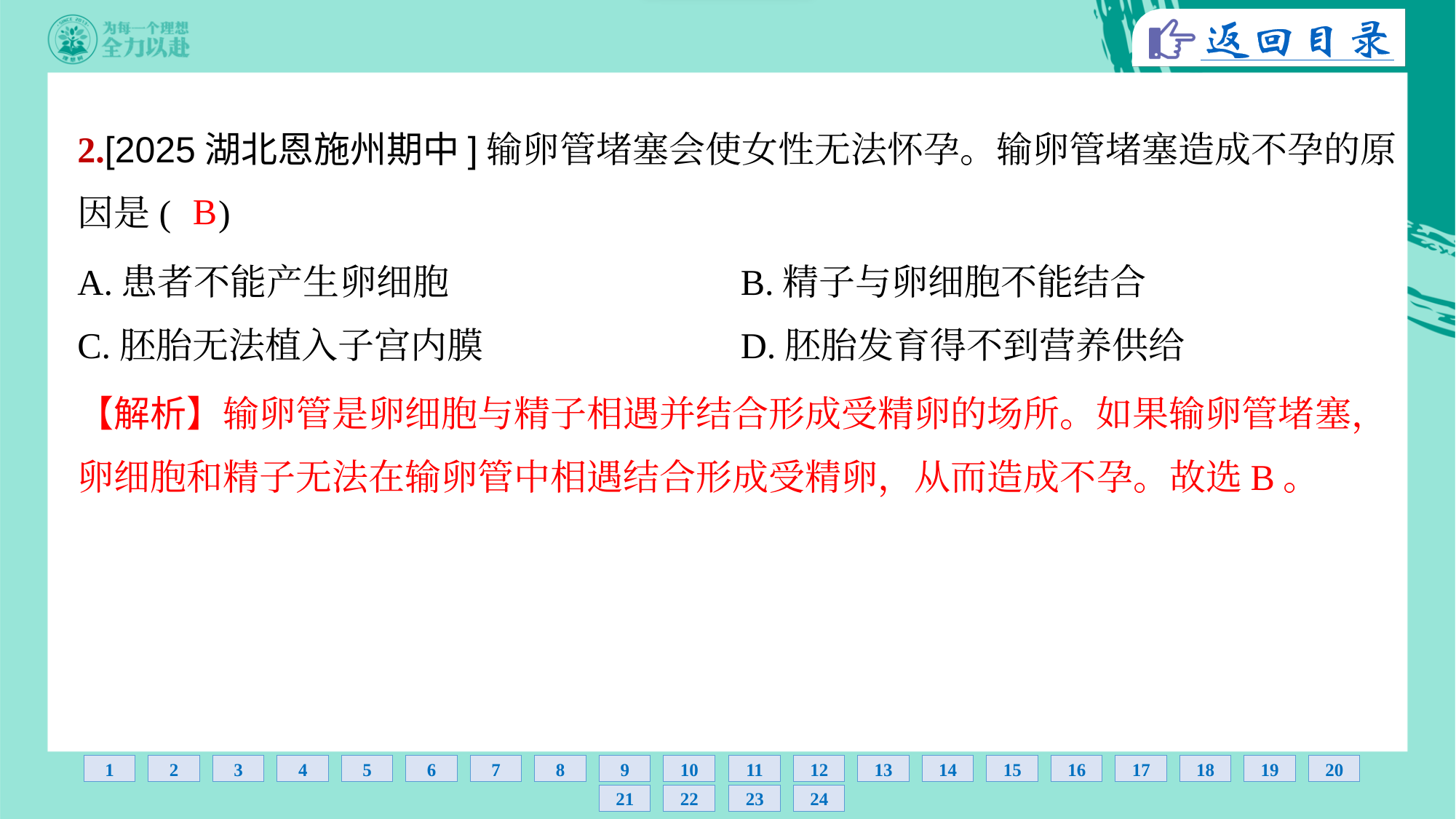

2.[2025湖北恩施州期中]输卵管堵塞会使女性无法怀孕。输卵管堵塞造成不孕的原
因是(     )
B
A.患者不能产生卵细胞	B.精子与卵细胞不能结合
C.胚胎无法植入子宫内膜	D.胚胎发育得不到营养供给
【解析】输卵管是卵细胞与精子相遇并结合形成受精卵的场所。如果输卵管堵塞，
卵细胞和精子无法在输卵管中相遇结合形成受精卵，从而造成不孕。故选B。